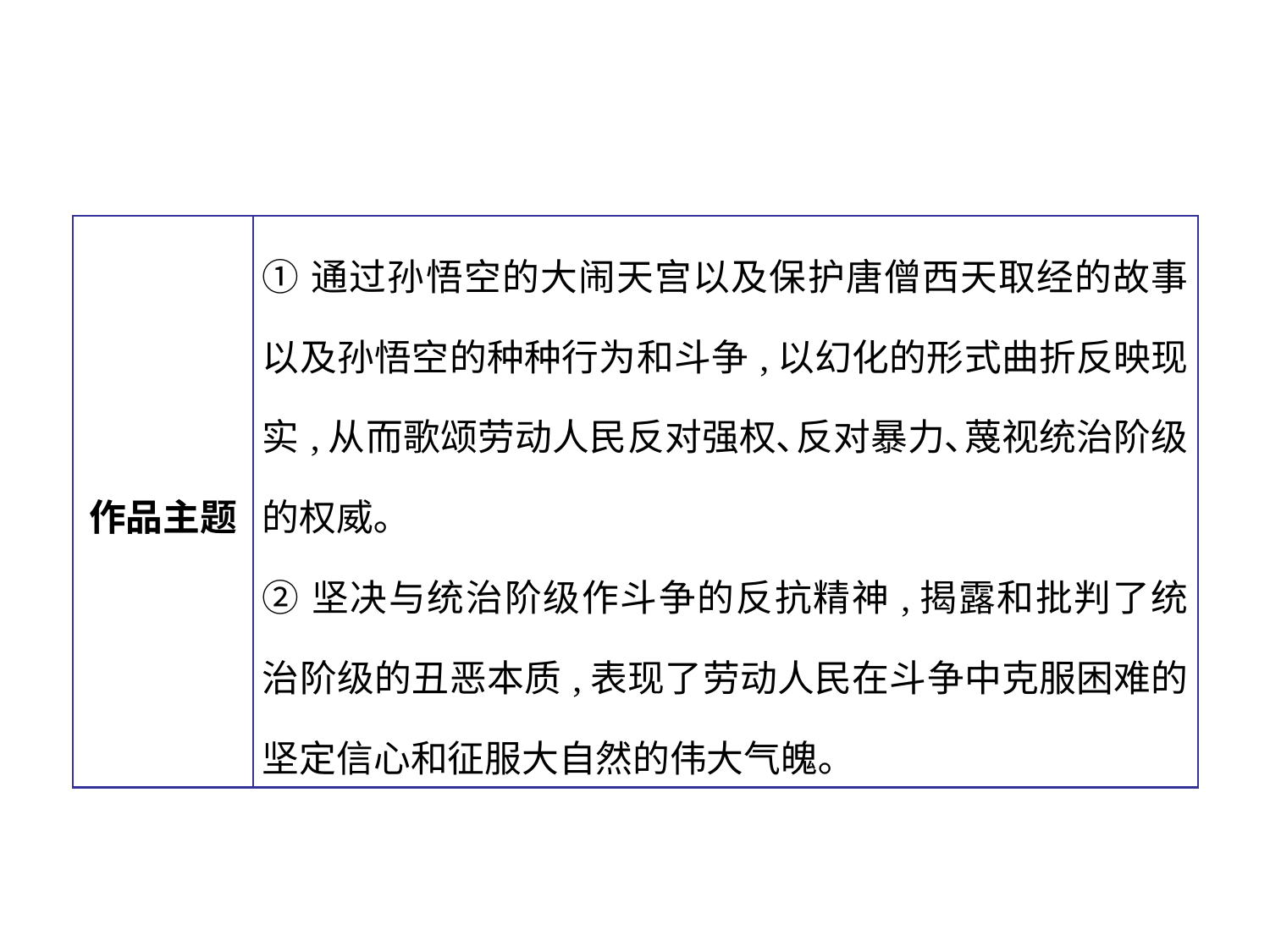

| 作品主题 | ①通过孙悟空的大闹天宫以及保护唐僧西天取经的故事以及孙悟空的种种行为和斗争,以幻化的形式曲折反映现实,从而歌颂劳动人民反对强权､反对暴力､蔑视统治阶级的权威｡ ②坚决与统治阶级作斗争的反抗精神,揭露和批判了统治阶级的丑恶本质,表现了劳动人民在斗争中克服困难的坚定信心和征服大自然的伟大气魄｡ |
| --- | --- |